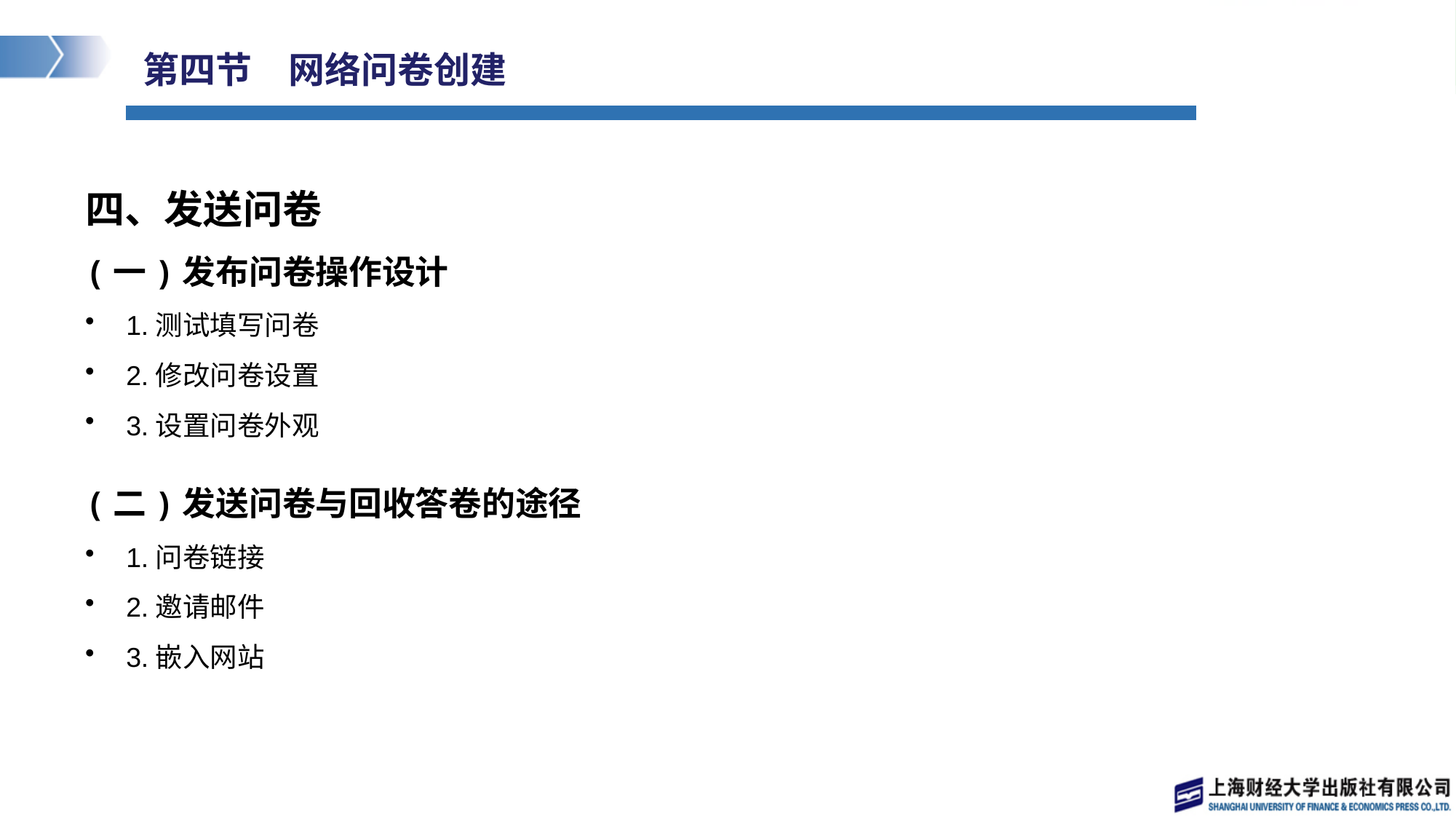

# 第四节　网络问卷创建
四、发送问卷
(一)发布问卷操作设计
1.测试填写问卷
2.修改问卷设置
3.设置问卷外观
(二)发送问卷与回收答卷的途径
1.问卷链接
2.邀请邮件
3.嵌入网站